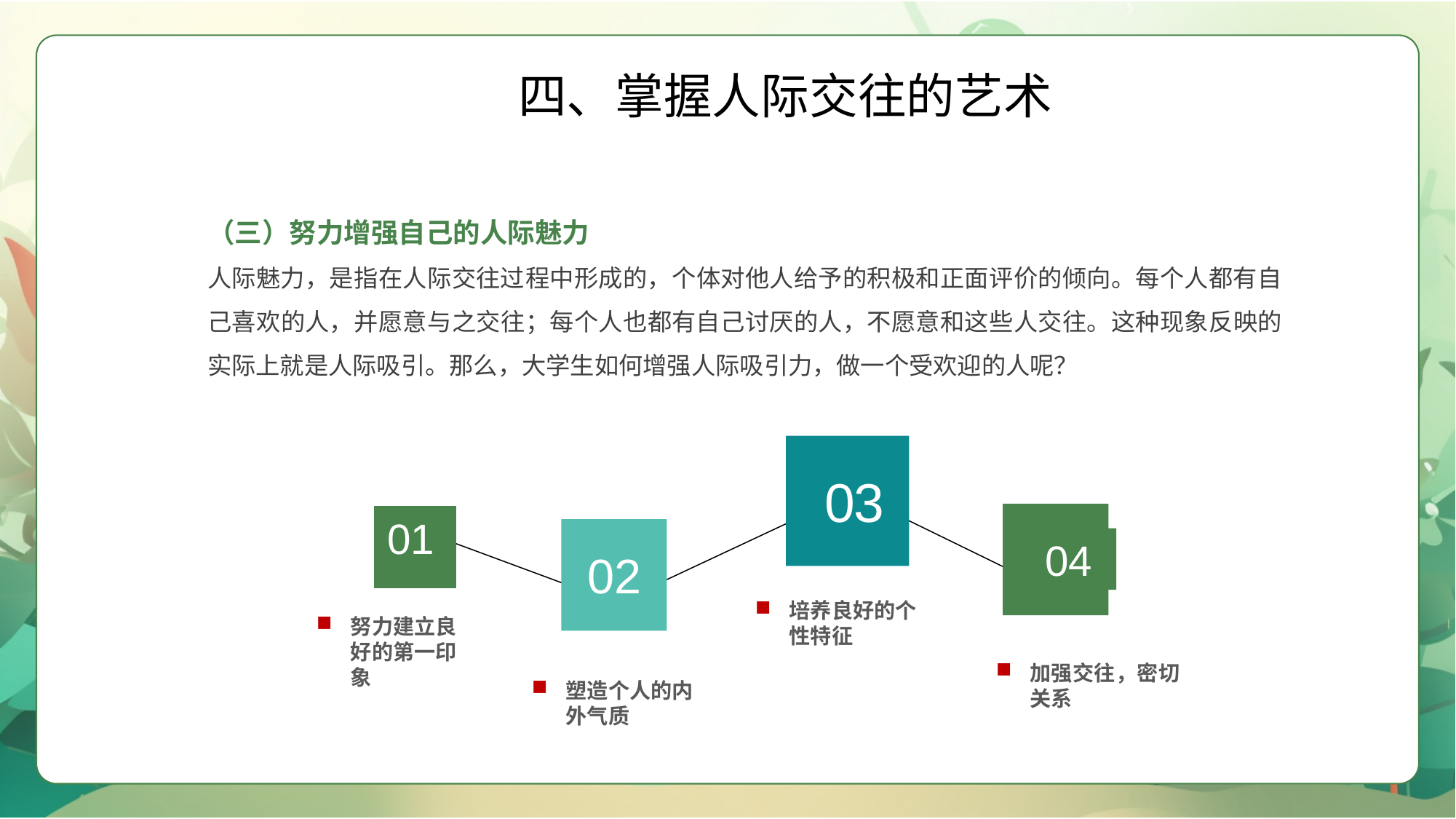

四、掌握人际交往的艺术
（三）努力增强自己的人际魅力
人际魅力，是指在人际交往过程中形成的，个体对他人给予的积极和正面评价的倾向。每个人都有自己喜欢的人，并愿意与之交往；每个人也都有自己讨厌的人，不愿意和这些人交往。这种现象反映的实际上就是人际吸引。那么，大学生如何增强人际吸引力，做一个受欢迎的人呢？

03

04

01

02
培养良好的个性特征
努力建立良好的第一印象
加强交往，密切关系
塑造个人的内外气质